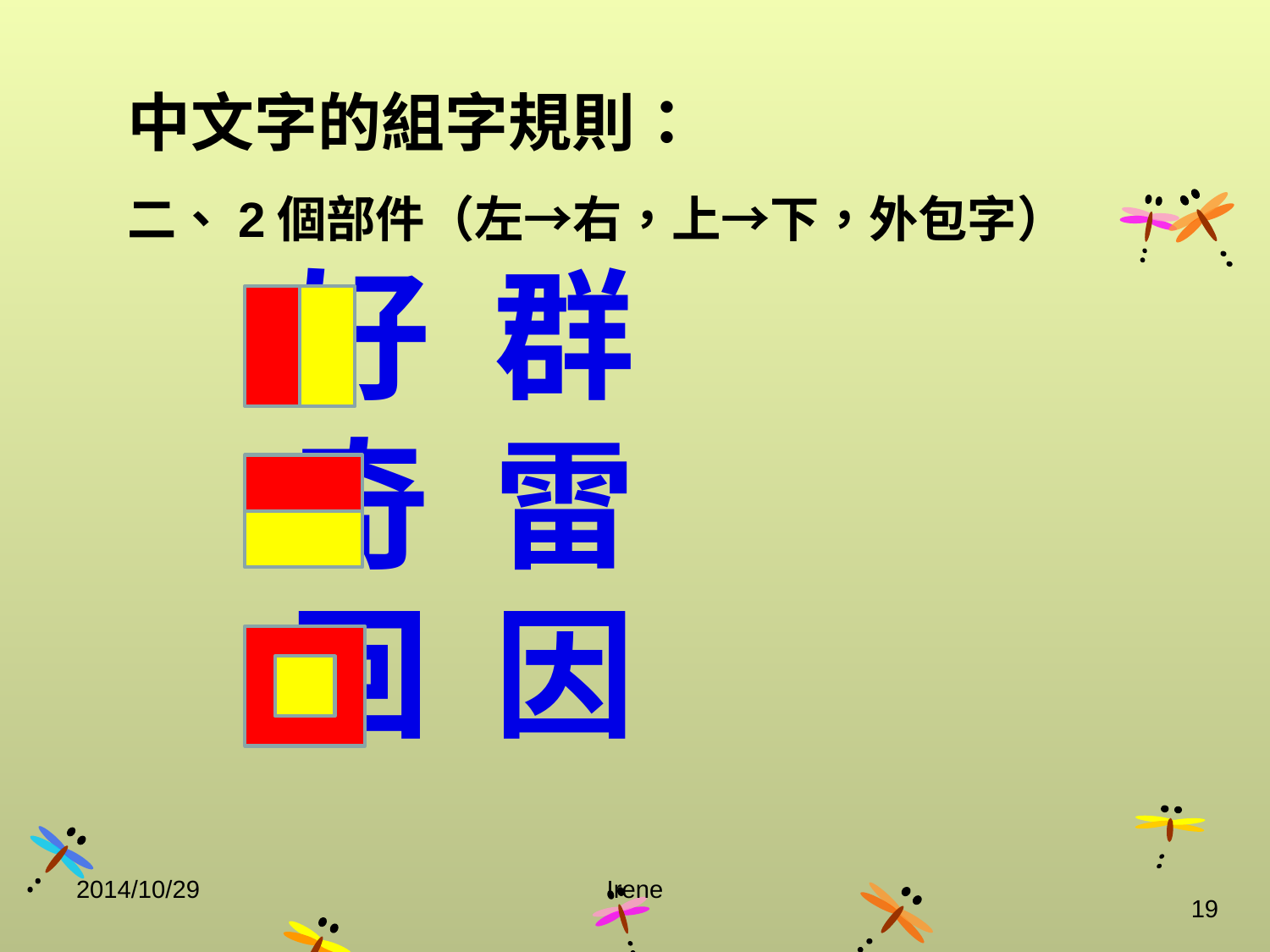

中文字的組字規則：
二、2個部件（左→右，上→下，外包字）
    好  群
    奇  雷
    回  因

2014/10/29
Irene